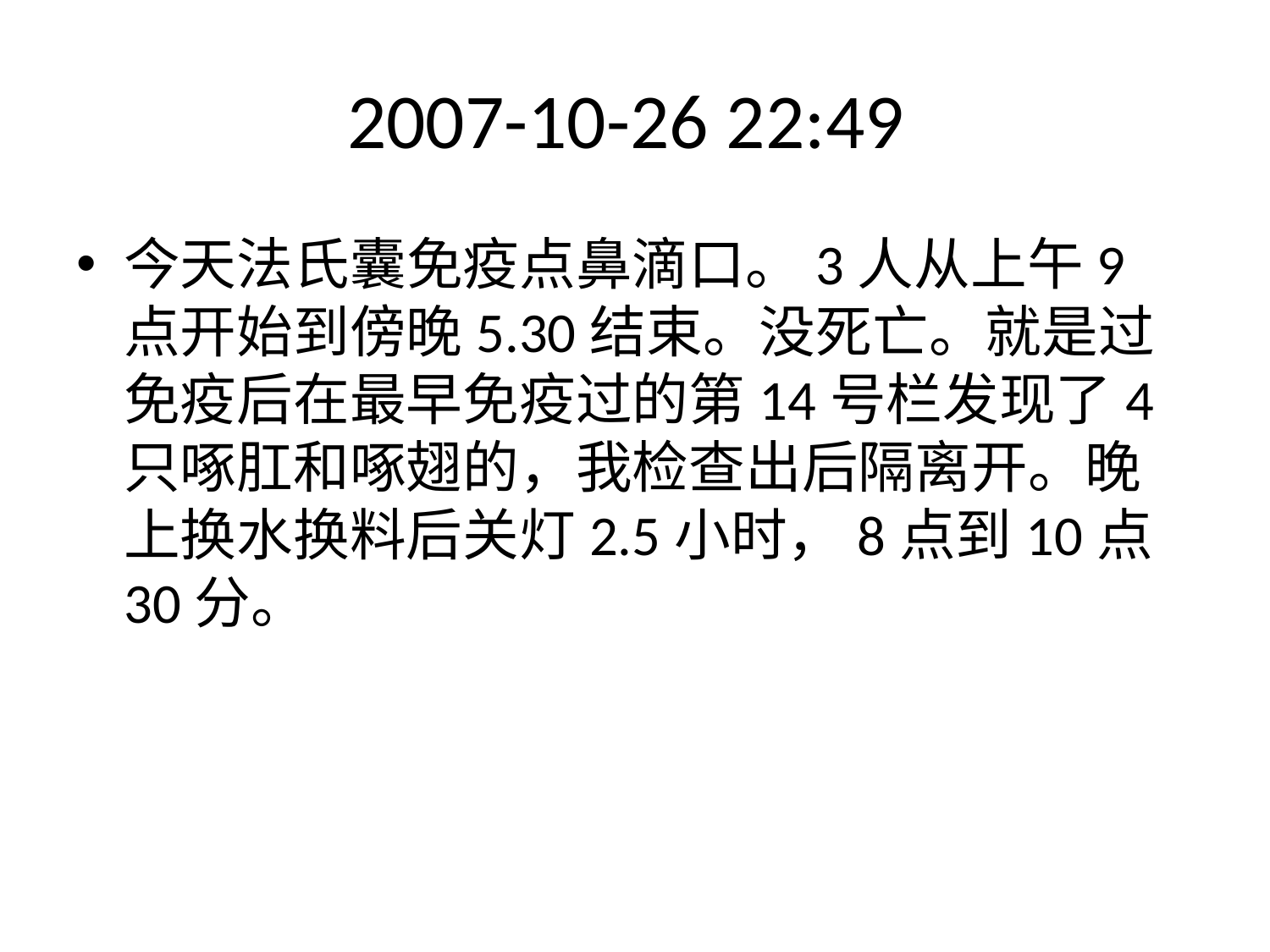

# 2007-10-26 22:49
今天法氏囊免疫点鼻滴口。3人从上午9点开始到傍晚5.30结束。没死亡。就是过免疫后在最早免疫过的第14号栏发现了4只啄肛和啄翅的，我检查出后隔离开。晚上换水换料后关灯2.5小时，8点到10点30分。